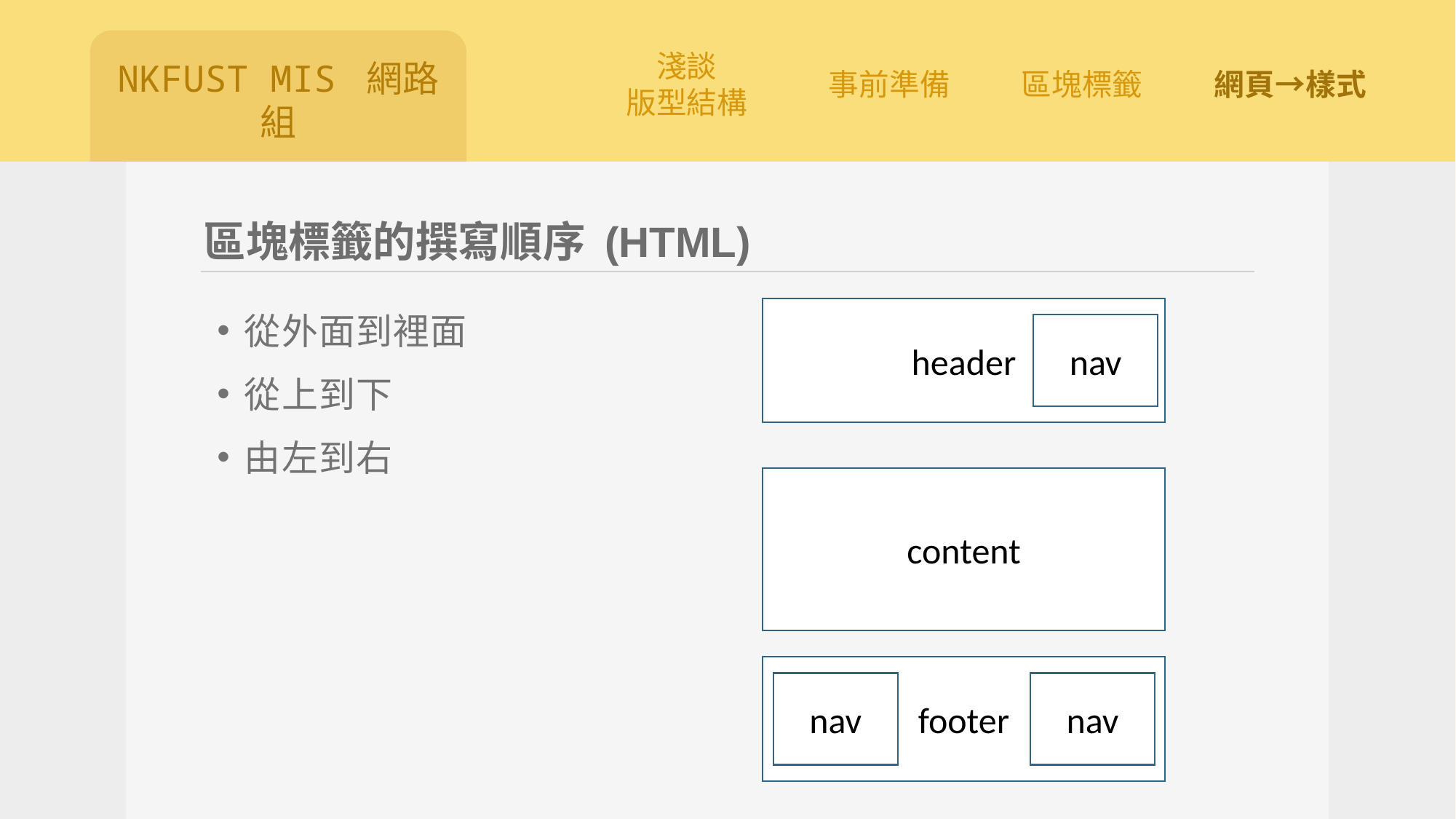

# 區塊標籤的撰寫順序 (HTML)
從外面到裡面
從上到下
由左到右
header
nav
content
footer
nav
nav